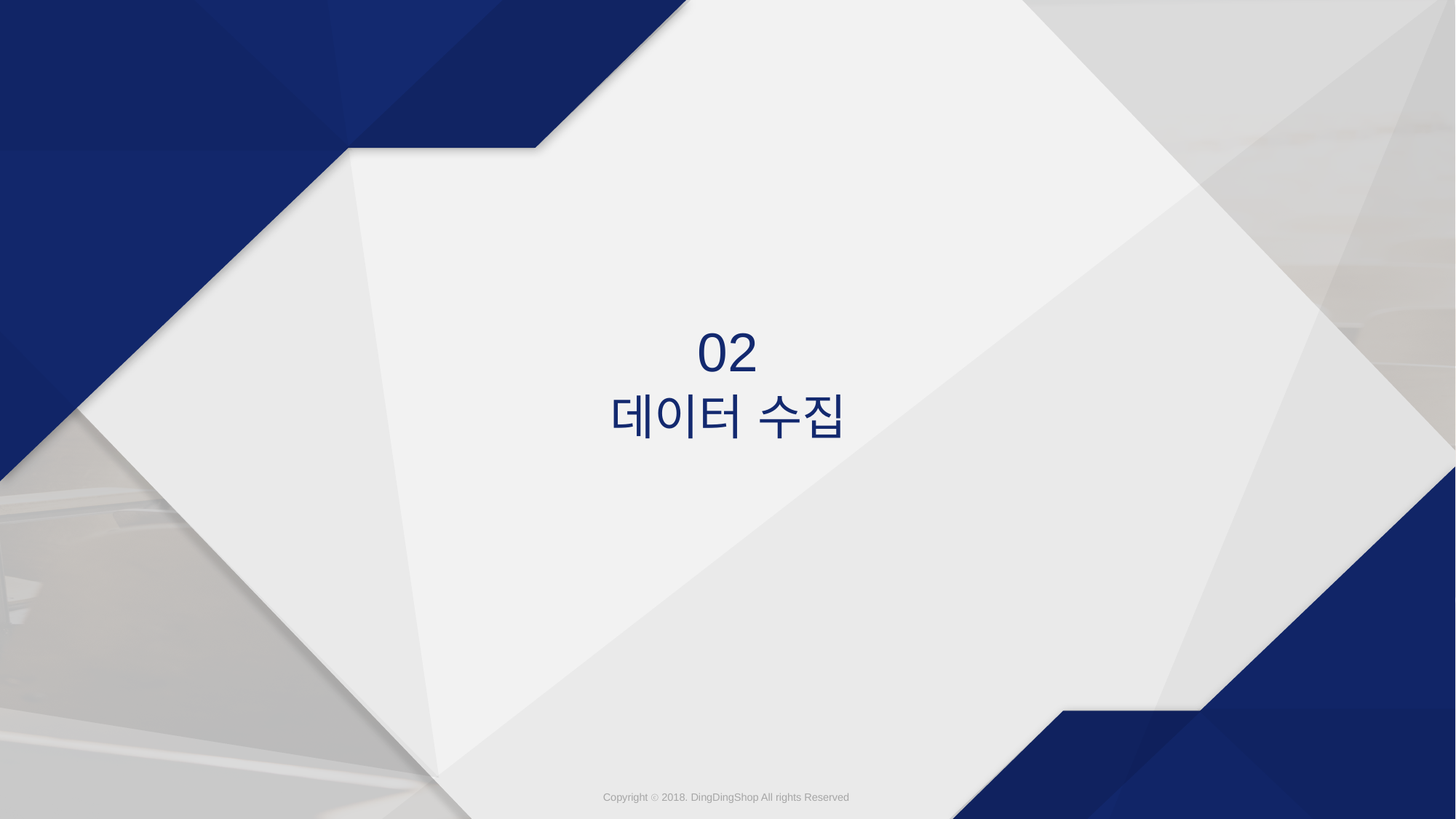

02
데이터 수집

Copyright ⓒ 2018. DingDingShop All rights Reserved